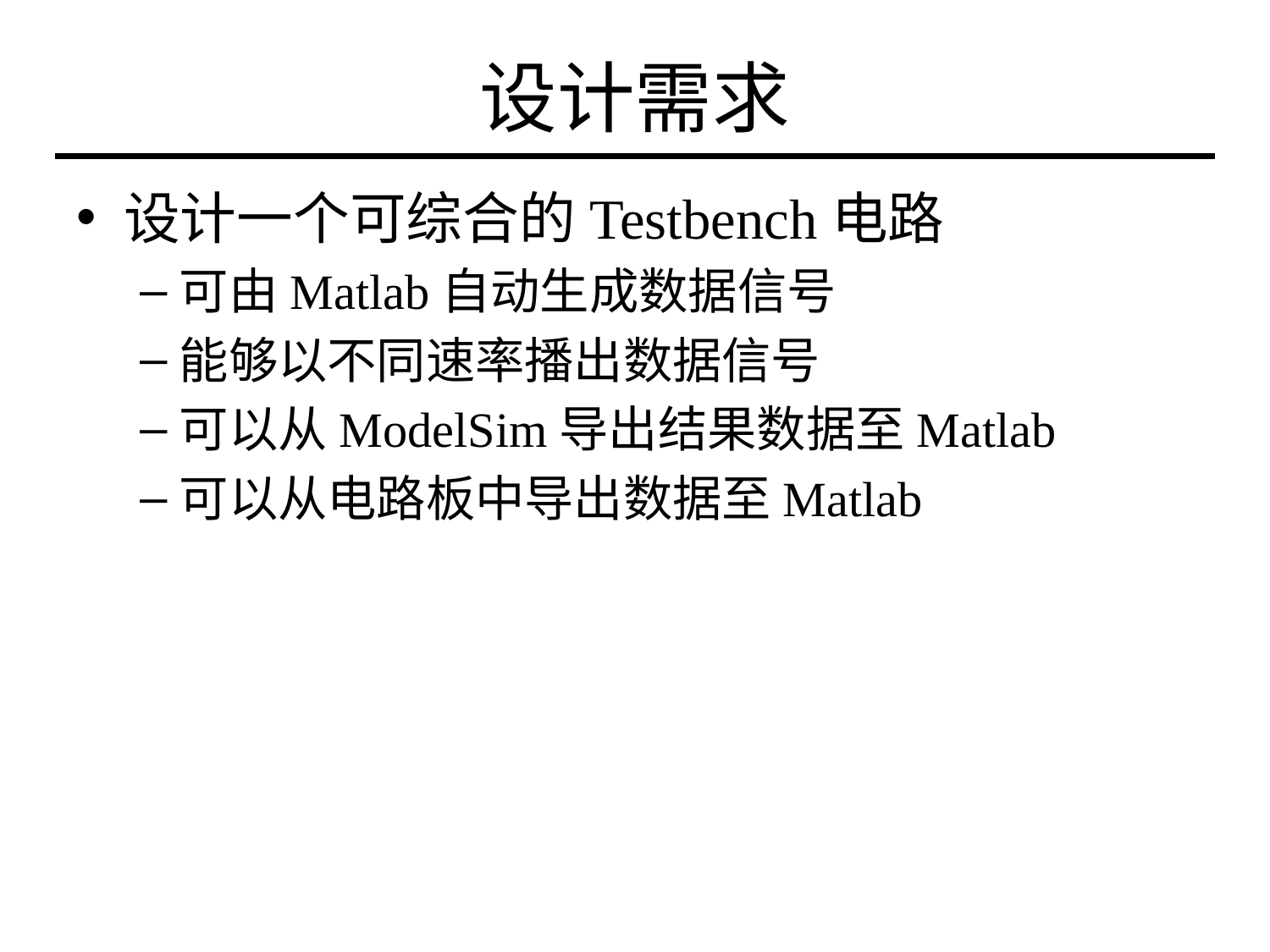

# 设计需求
设计一个可综合的Testbench电路
可由Matlab自动生成数据信号
能够以不同速率播出数据信号
可以从ModelSim导出结果数据至Matlab
可以从电路板中导出数据至Matlab